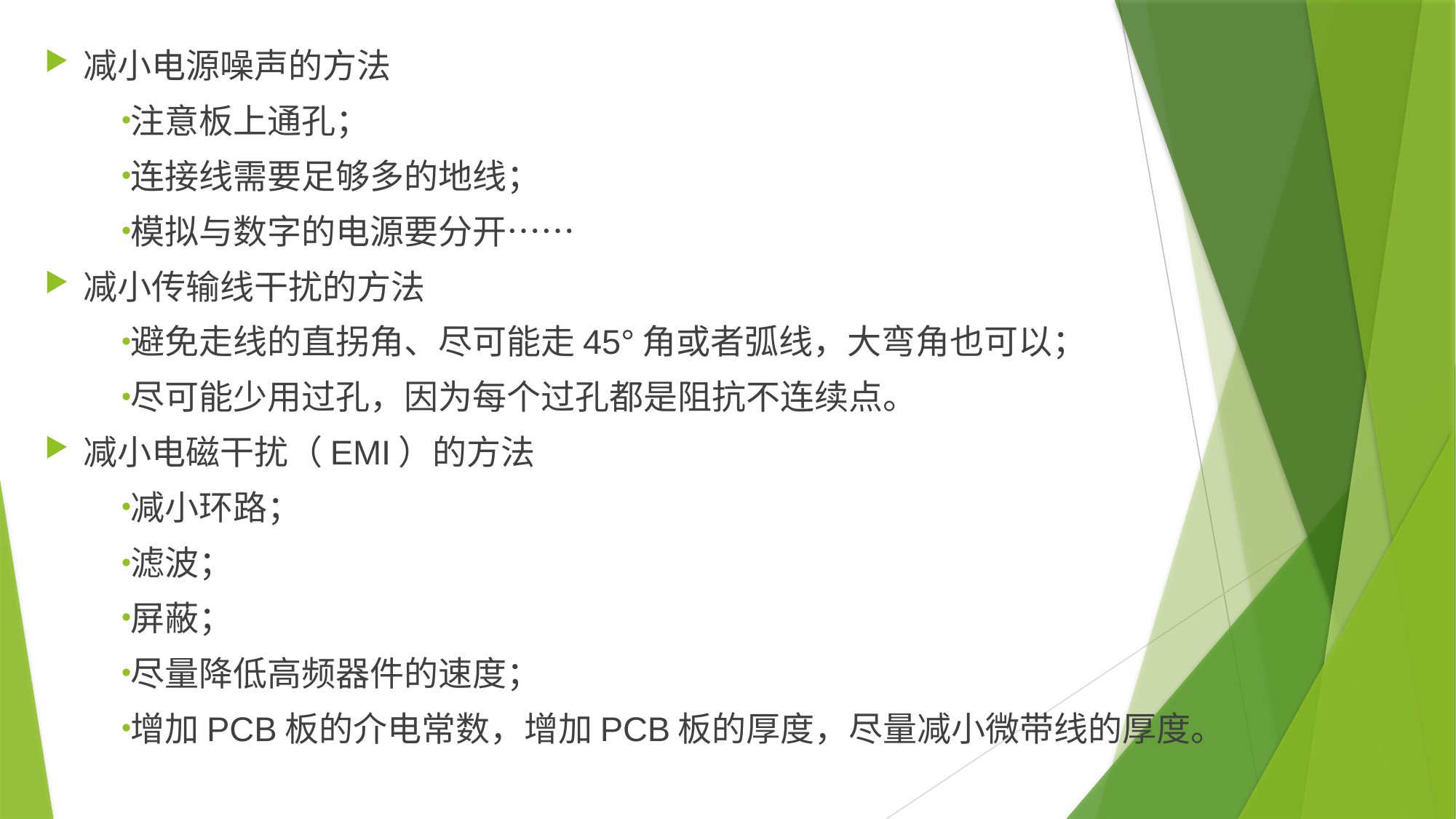

减小电源噪声的方法
注意板上通孔；
连接线需要足够多的地线；
模拟与数字的电源要分开……
减小传输线干扰的方法
避免走线的直拐角、尽可能走45°角或者弧线，大弯角也可以；
尽可能少用过孔，因为每个过孔都是阻抗不连续点。
减小电磁干扰（EMI）的方法
减小环路；
滤波；
屏蔽；
尽量降低高频器件的速度；
增加PCB板的介电常数，增加PCB板的厚度，尽量减小微带线的厚度。